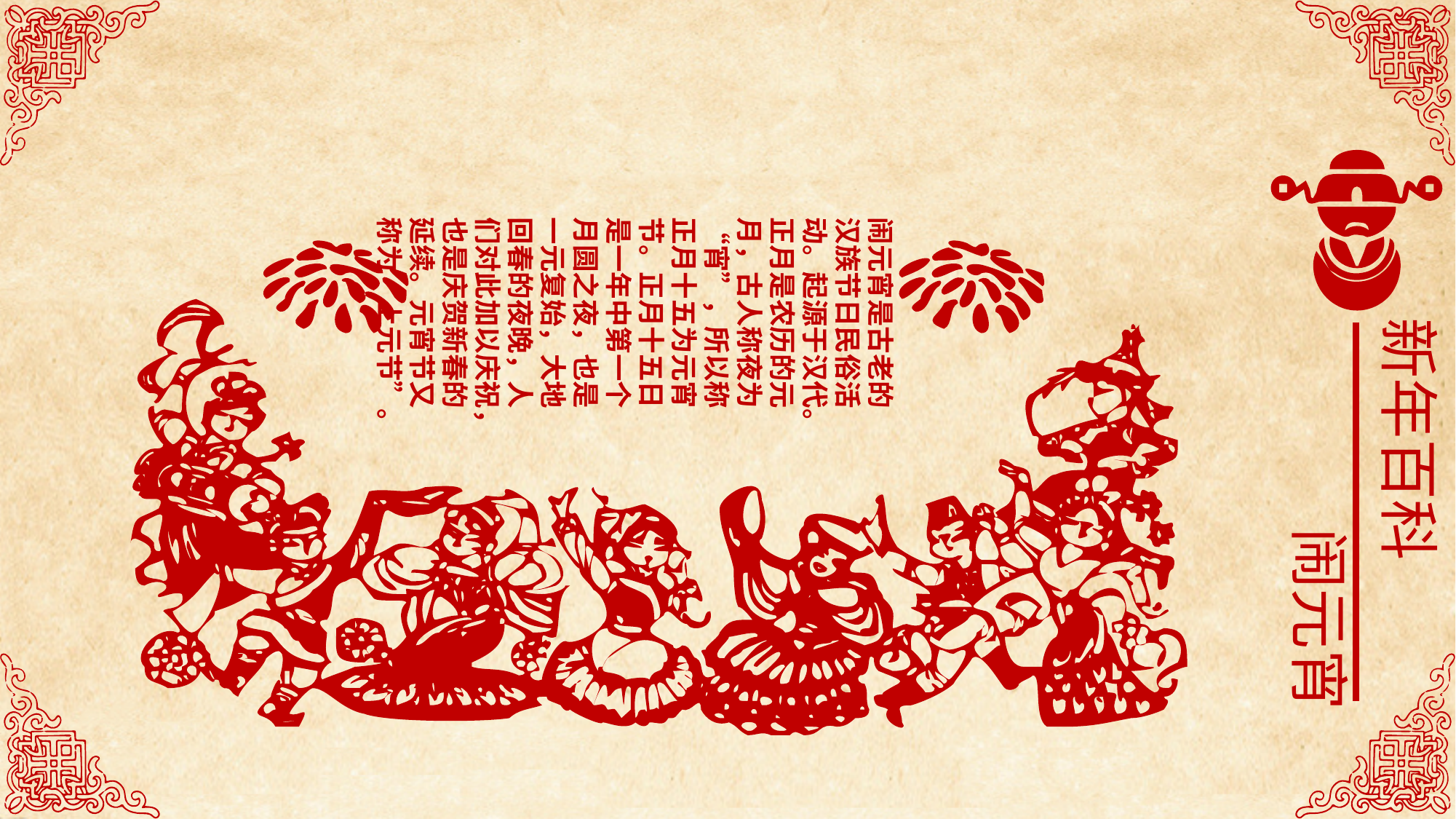

新年百科
闹元宵
闹元宵是古老的汉族节日民俗活动。起源于汉代。正月是农历的元月，古人称夜为“宵”，所以称正月十五为元宵节。正月十五日是一年中第一个月圆之夜，也是一元复始，大地回春的夜晚，人们对此加以庆祝，也是庆贺新春的延续。元宵节又称为“上元节”。